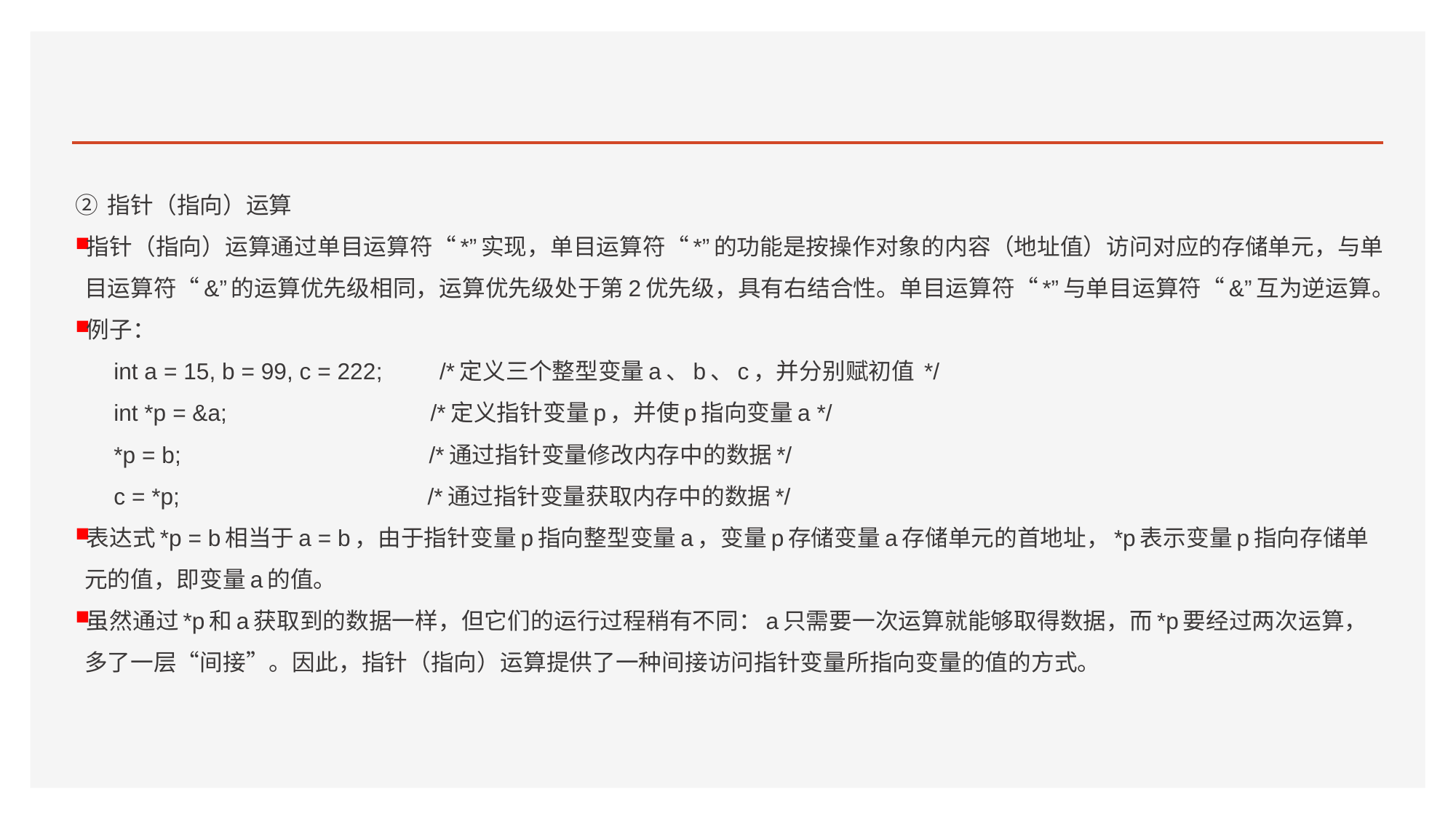

#
② 指针（指向）运算
指针（指向）运算通过单目运算符“*”实现，单目运算符“*”的功能是按操作对象的内容（地址值）访问对应的存储单元，与单目运算符“&”的运算优先级相同，运算优先级处于第2优先级，具有右结合性。单目运算符“*”与单目运算符“&”互为逆运算。
例子：
int a = 15, b = 99, c = 222;         /*定义三个整型变量a、b、c，并分别赋初值 */
int *p = &a;                                /*定义指针变量p，并使p指向变量a */
*p = b;                                       /*通过指针变量修改内存中的数据*/
c = *p;                                       /*通过指针变量获取内存中的数据*/
表达式*p = b相当于a = b，由于指针变量p指向整型变量a，变量p存储变量a存储单元的首地址，*p表示变量p指向存储单元的值，即变量a的值。
虽然通过*p和a获取到的数据一样，但它们的运行过程稍有不同：a只需要一次运算就能够取得数据，而*p要经过两次运算，多了一层“间接”。因此，指针（指向）运算提供了一种间接访问指针变量所指向变量的值的方式。